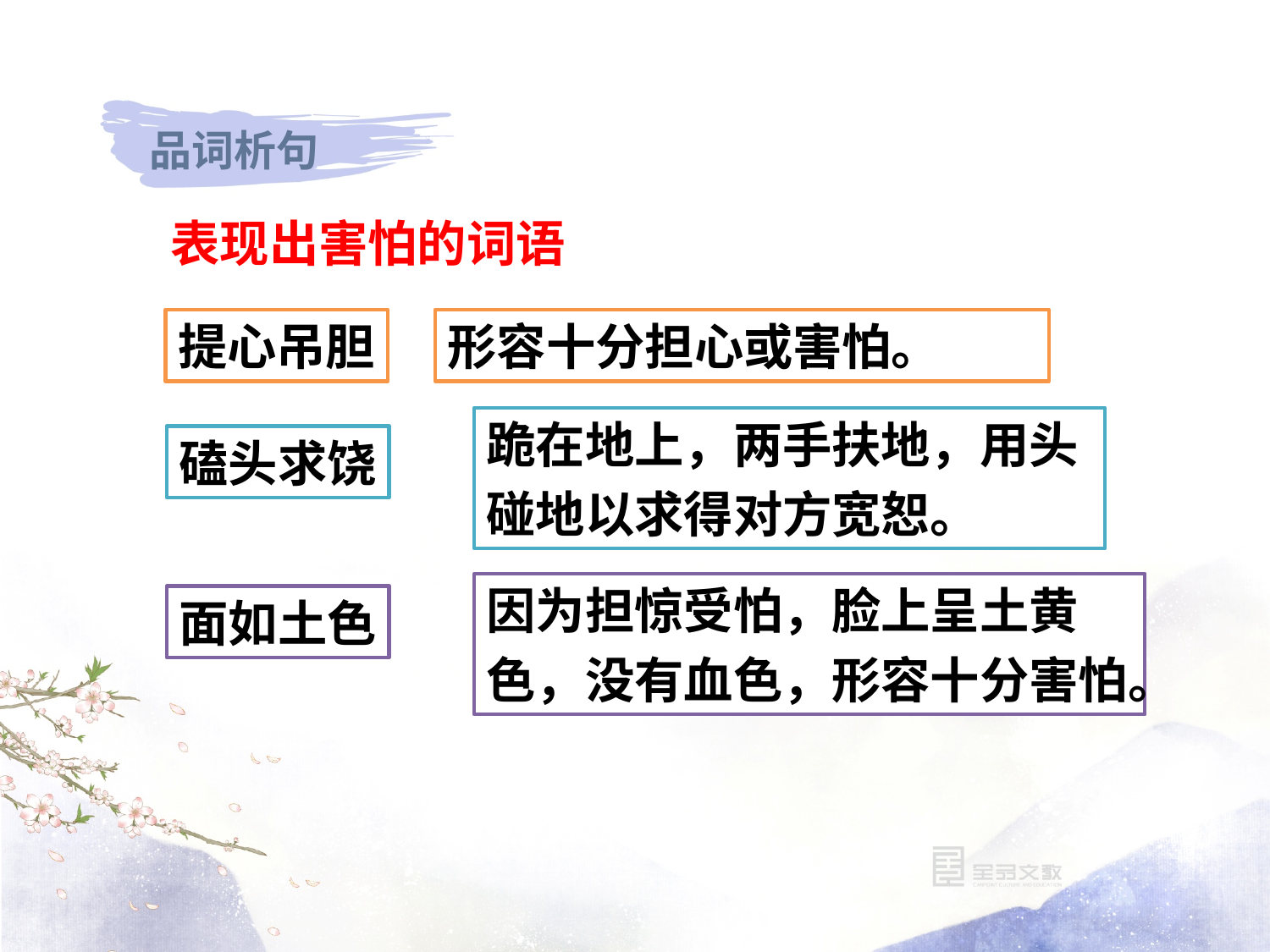

表现出害怕的词语
提心吊胆
形容十分担心或害怕。
跪在地上，两手扶地，用头
碰地以求得对方宽恕。
磕头求饶
因为担惊受怕，脸上呈土黄
色，没有血色，形容十分害怕。
面如土色